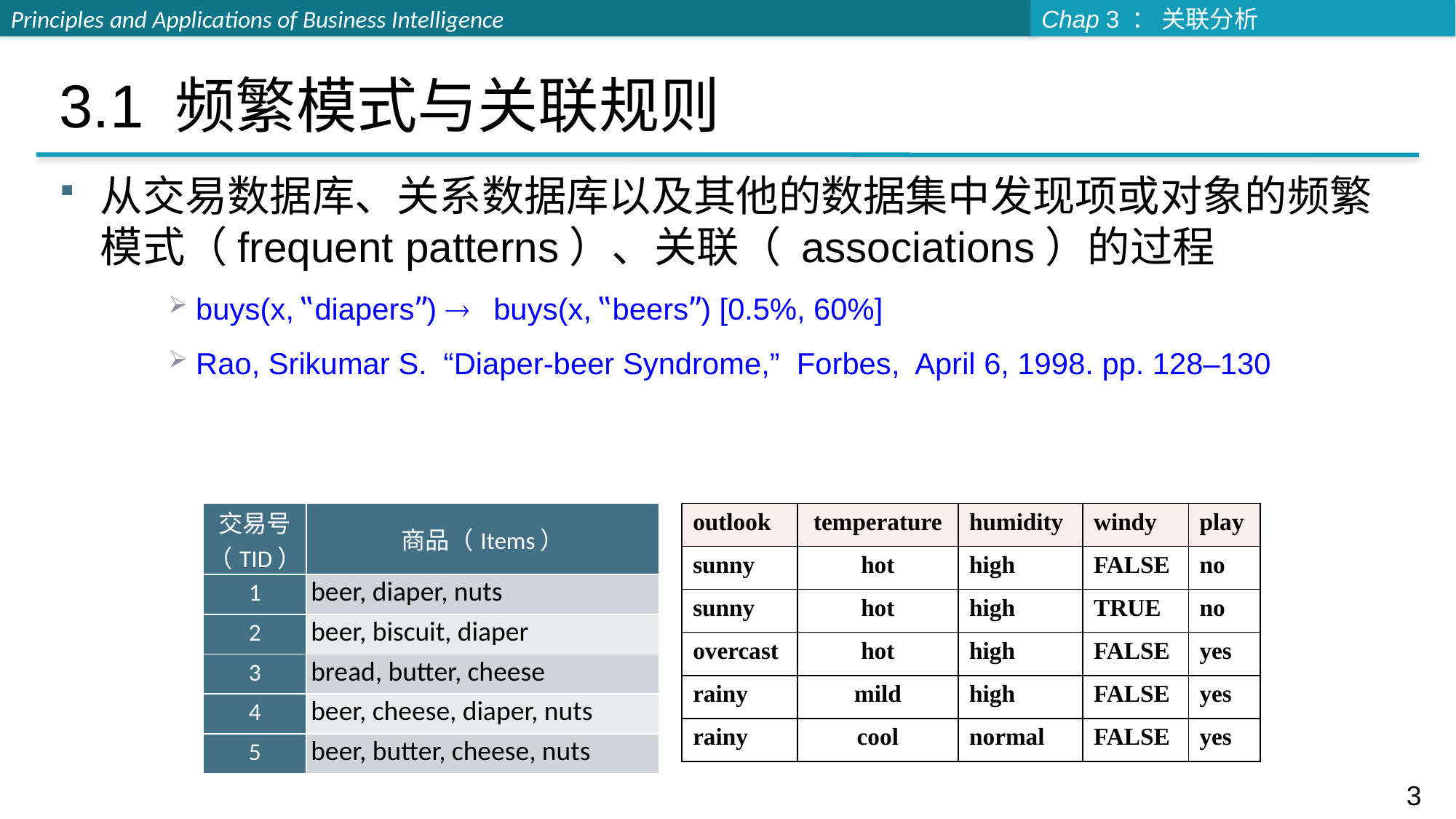

# 3.1 频繁模式与关联规则
从交易数据库、关系数据库以及其他的数据集中发现项或对象的频繁模式（frequent patterns）、关联（ associations）的过程
buys(x, “diapers”) →  buys(x, “beers”) [0.5%, 60%]
Rao, Srikumar S.  “Diaper-beer Syndrome,”  Forbes,  April 6, 1998. pp. 128–130
| 交易号（TID） | 商品（Items） |
| --- | --- |
| 1 | beer, diaper, nuts |
| 2 | beer, biscuit, diaper |
| 3 | bread, butter, cheese |
| 4 | beer, cheese, diaper, nuts |
| 5 | beer, butter, cheese, nuts |
| outlook | temperature | humidity | windy | play |
| --- | --- | --- | --- | --- |
| sunny | hot | high | FALSE | no |
| sunny | hot | high | TRUE | no |
| overcast | hot | high | FALSE | yes |
| rainy | mild | high | FALSE | yes |
| rainy | cool | normal | FALSE | yes |